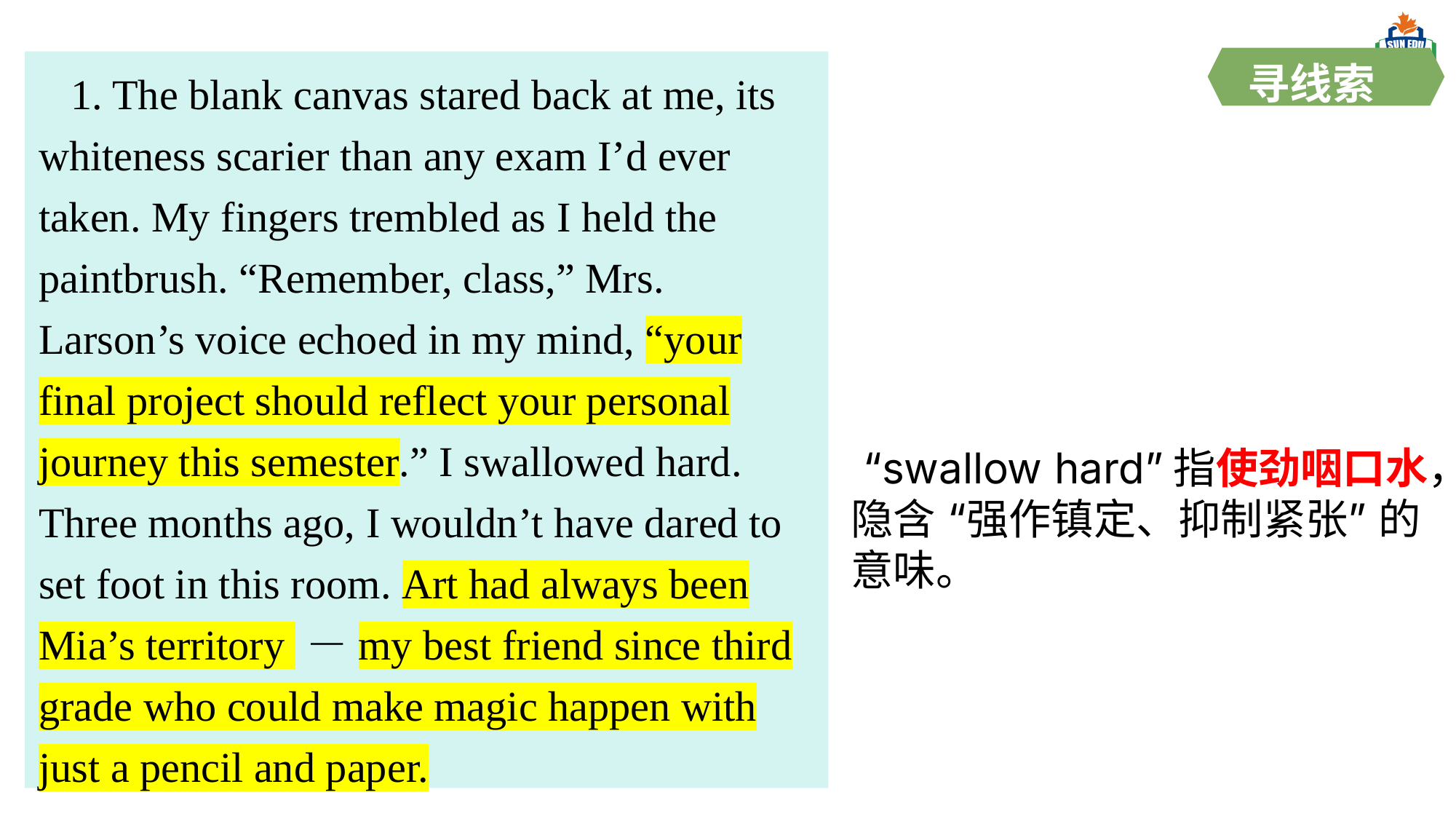

寻线索
1. The blank canvas stared back at me, its whiteness scarier than any exam I’d ever taken. My fingers trembled as I held the paintbrush. “Remember, class,” Mrs. Larson’s voice echoed in my mind, “your final project should reflect your personal journey this semester.” I swallowed hard. Three months ago, I wouldn’t have dared to set foot in this room. Art had always been Mia’s territory －my best friend since third grade who could make magic happen with just a pencil and paper.
 “swallow hard”指使劲咽口水，隐含 “强作镇定、抑制紧张” 的意味。